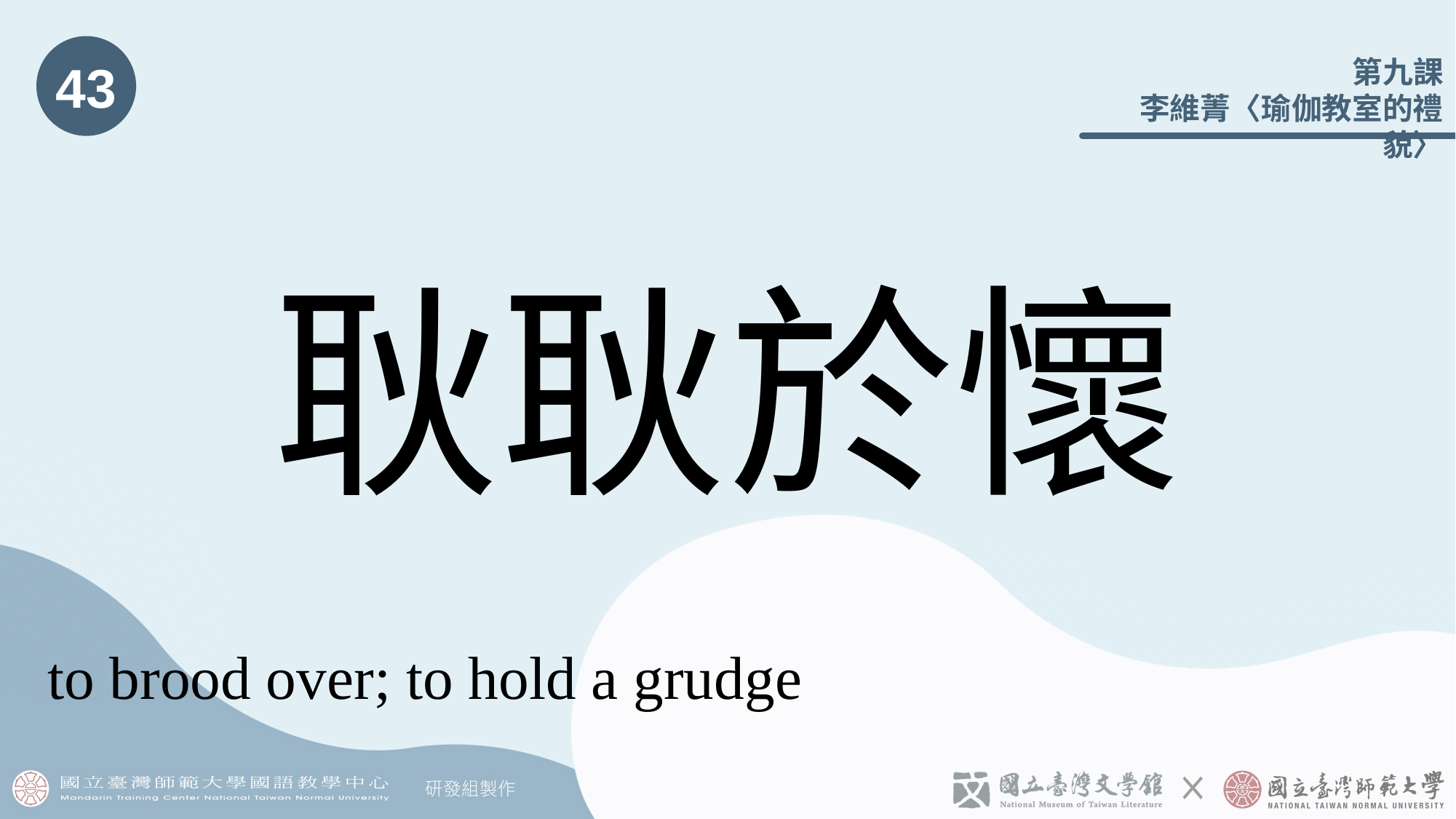

43
# 耿耿於懷
to brood over; to hold a grudge